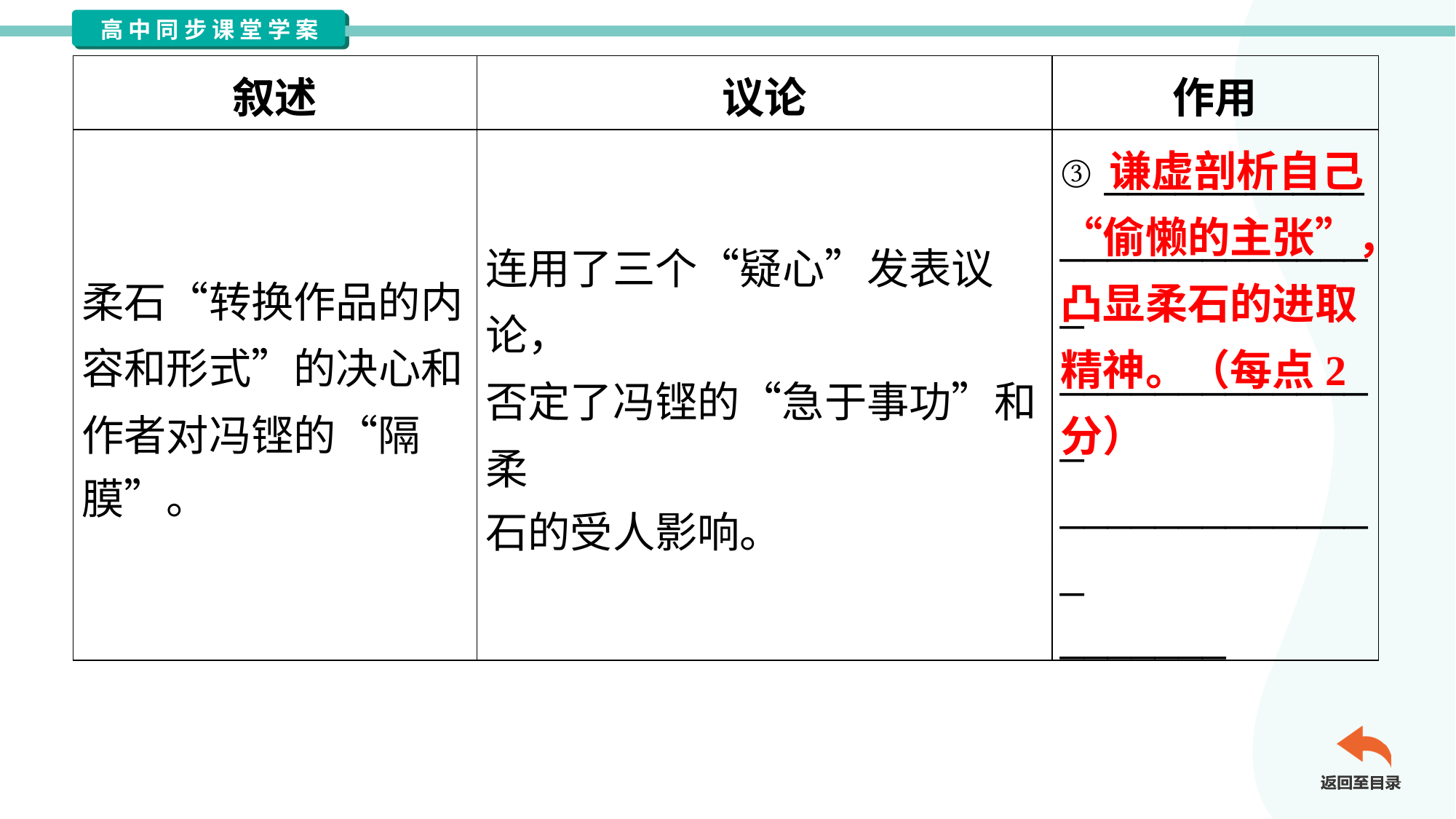

| 叙述 | 议论 | 作用 |
| --- | --- | --- |
| 柔石“转换作品的内 容和形式”的决心和 作者对冯铿的“隔 膜”。 | 连用了三个“疑心”发表议论， 否定了冯铿的“急于事功”和柔 石的受人影响。 | ③ \_\_\_\_\_\_\_\_\_\_\_ \_\_\_\_\_\_\_\_\_\_\_\_\_\_ \_\_\_\_\_\_\_\_\_\_\_\_\_\_ \_\_\_\_\_\_\_\_\_\_\_\_\_\_ \_\_\_\_\_\_\_ |
    谦虚剖析自己“偷懒的主张”，凸显柔石的进取精神。（每点2分）